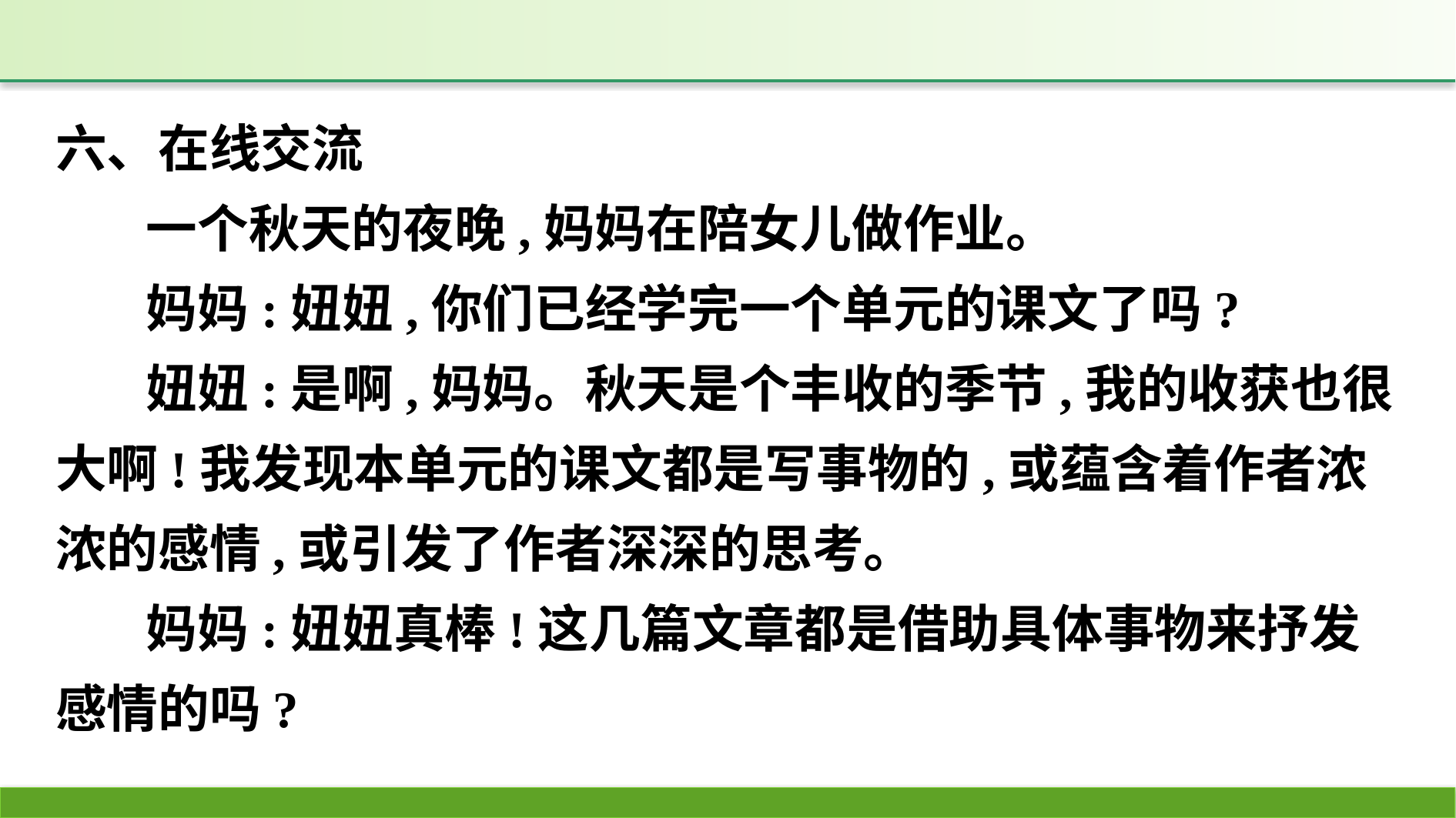

六、在线交流
一个秋天的夜晚,妈妈在陪女儿做作业。
妈妈:妞妞,你们已经学完一个单元的课文了吗?
妞妞:是啊,妈妈。秋天是个丰收的季节,我的收获也很大啊!我发现本单元的课文都是写事物的,或蕴含着作者浓浓的感情,或引发了作者深深的思考。
妈妈:妞妞真棒!这几篇文章都是借助具体事物来抒发感情的吗?